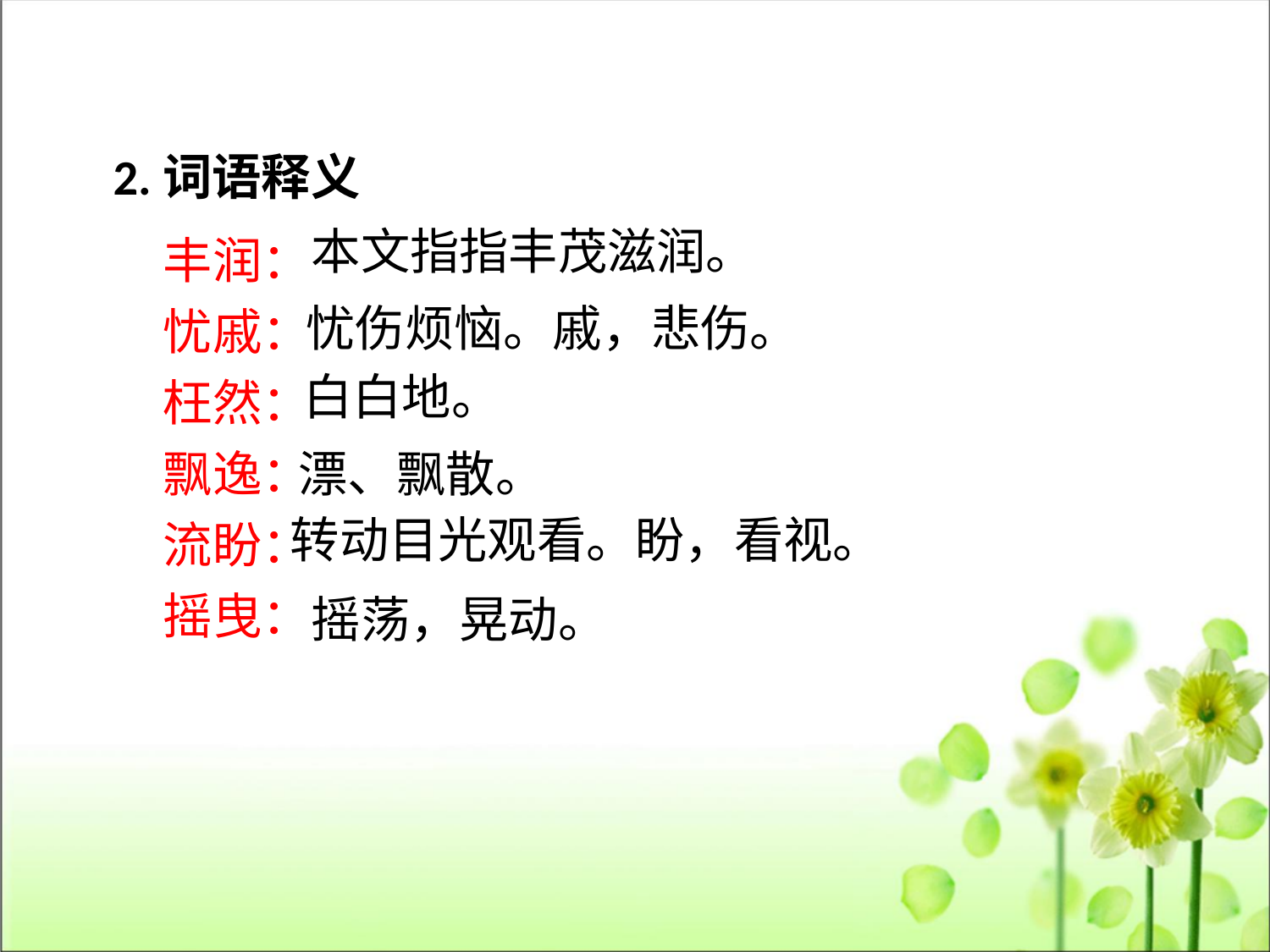

2.词语释义
丰润：
忧戚：
枉然：
飘逸：
流盼：
摇曳：
本文指指丰茂滋润。
忧伤烦恼。戚，悲伤。
白白地。
漂、飘散。
转动目光观看。盼，看视。
摇荡，晃动。